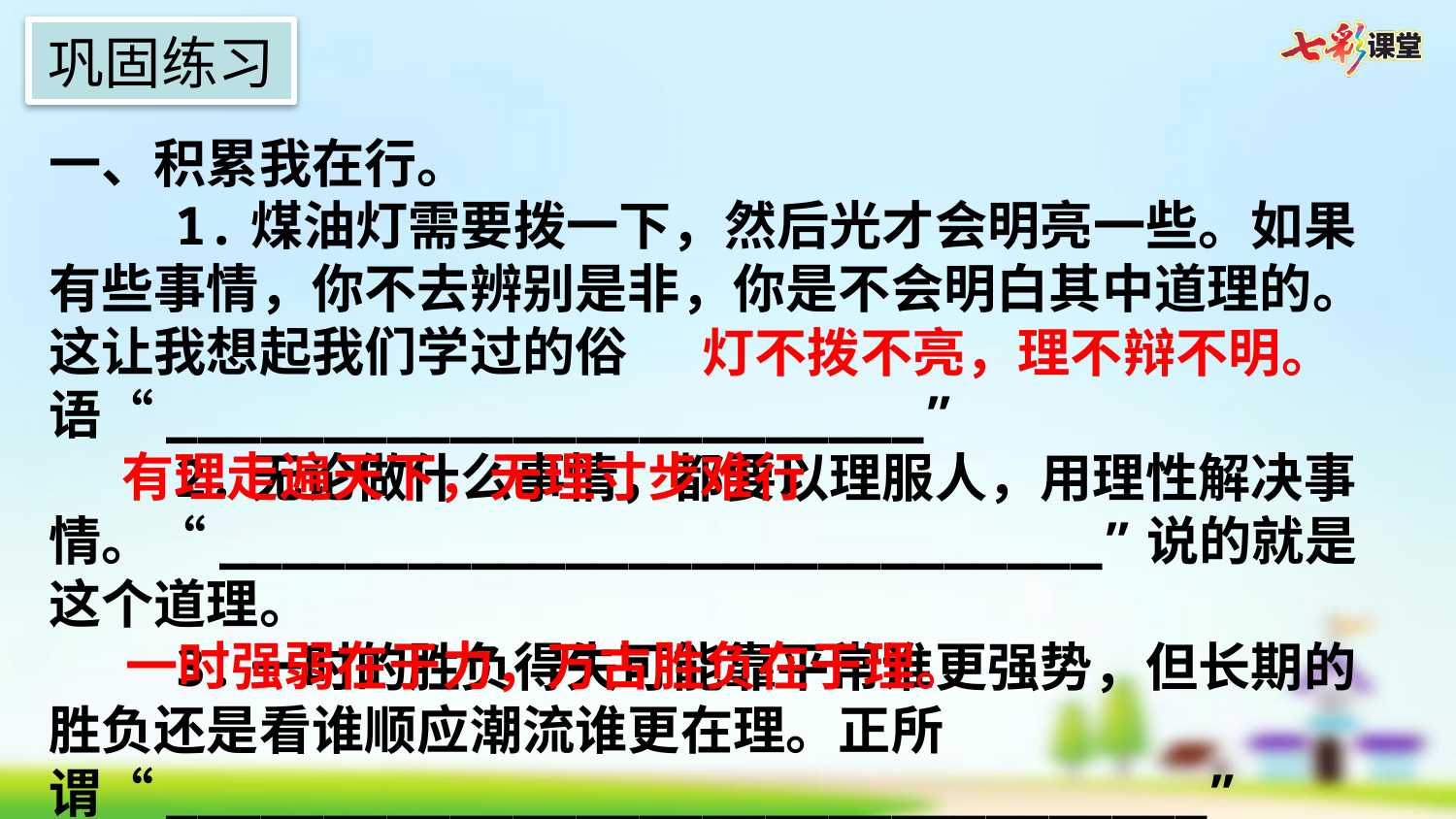

巩固练习
一、积累我在行。
    1.煤油灯需要拨一下，然后光才会明亮一些。如果有些事情，你不去辨别是非，你是不会明白其中道理的。这让我想起我们学过的俗语“________________________”
    2.无论做什么事情，都要以理服人，用理性解决事情。“____________________________”说的就是这个道理。
    3.一时的胜负得失可能靠平常谁更强势，但长期的胜负还是看谁顺应潮流谁更在理。正所谓“_________________________________”

灯不拨不亮，理不辩不明。
有理走遍天下，无理寸步难行
一时强弱在于力，万古胜负在于理。